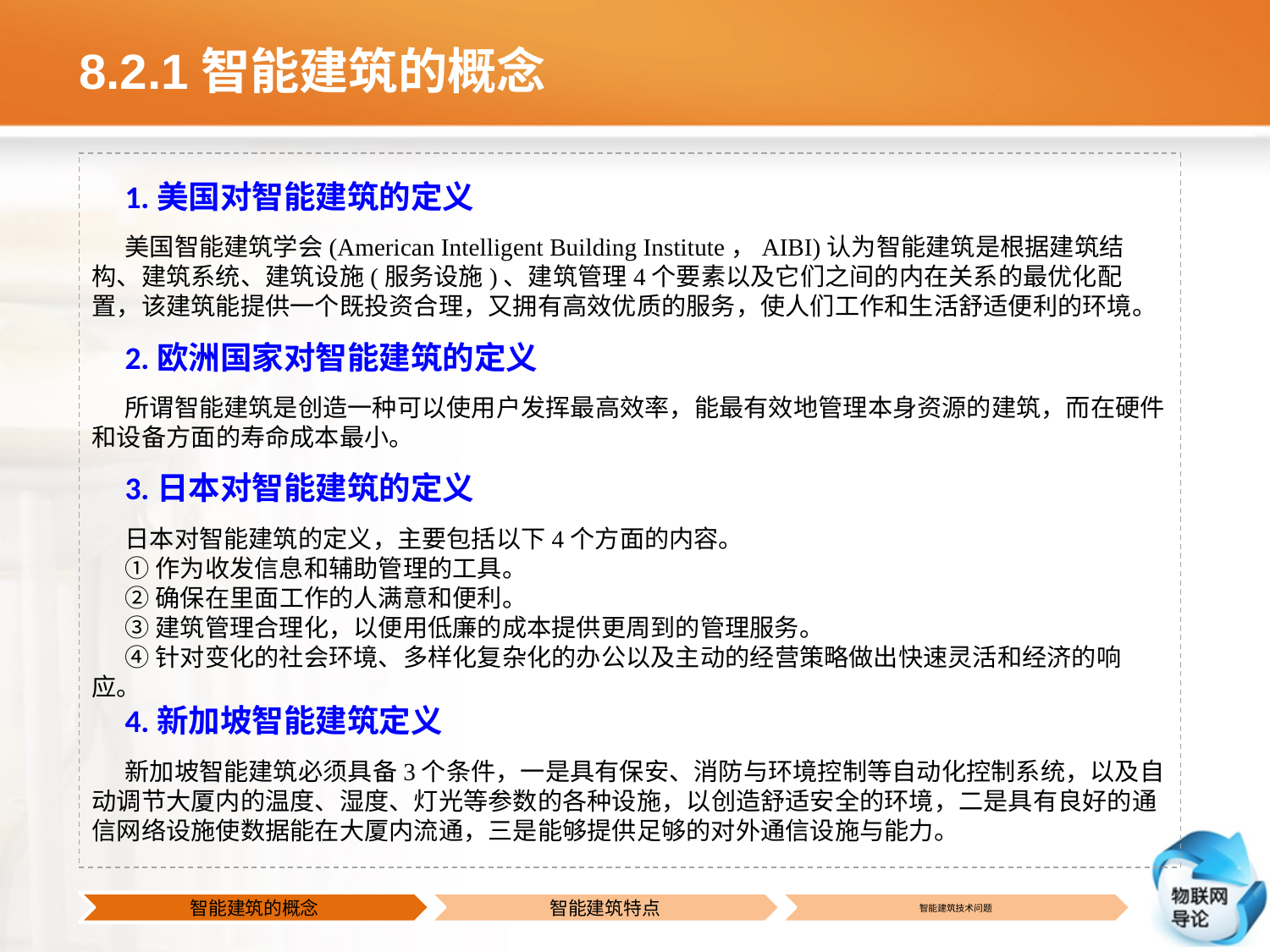

# 8.2.1智能建筑的概念

1.美国对智能建筑的定义

美国智能建筑学会(American Intelligent Building Institute，AIBI)认为智能建筑是根据建筑结构、建筑系统、建筑设施(服务设施)、建筑管理4个要素以及它们之间的内在关系的最优化配置，该建筑能提供一个既投资合理，又拥有高效优质的服务，使人们工作和生活舒适便利的环境。

2.欧洲国家对智能建筑的定义

所谓智能建筑是创造一种可以使用户发挥最高效率，能最有效地管理本身资源的建筑，而在硬件和设备方面的寿命成本最小。

3.日本对智能建筑的定义

日本对智能建筑的定义，主要包括以下4个方面的内容。
①作为收发信息和辅助管理的工具。
②确保在里面工作的人满意和便利。
③建筑管理合理化，以便用低廉的成本提供更周到的管理服务。
④针对变化的社会环境、多样化复杂化的办公以及主动的经营策略做出快速灵活和经济的响应。
4.新加坡智能建筑定义

新加坡智能建筑必须具备3个条件，一是具有保安、消防与环境控制等自动化控制系统，以及自动调节大厦内的温度、湿度、灯光等参数的各种设施，以创造舒适安全的环境，二是具有良好的通信网络设施使数据能在大厦内流通，三是能够提供足够的对外通信设施与能力。

智能建筑特点
智能建筑的概念
智能建筑技术问题